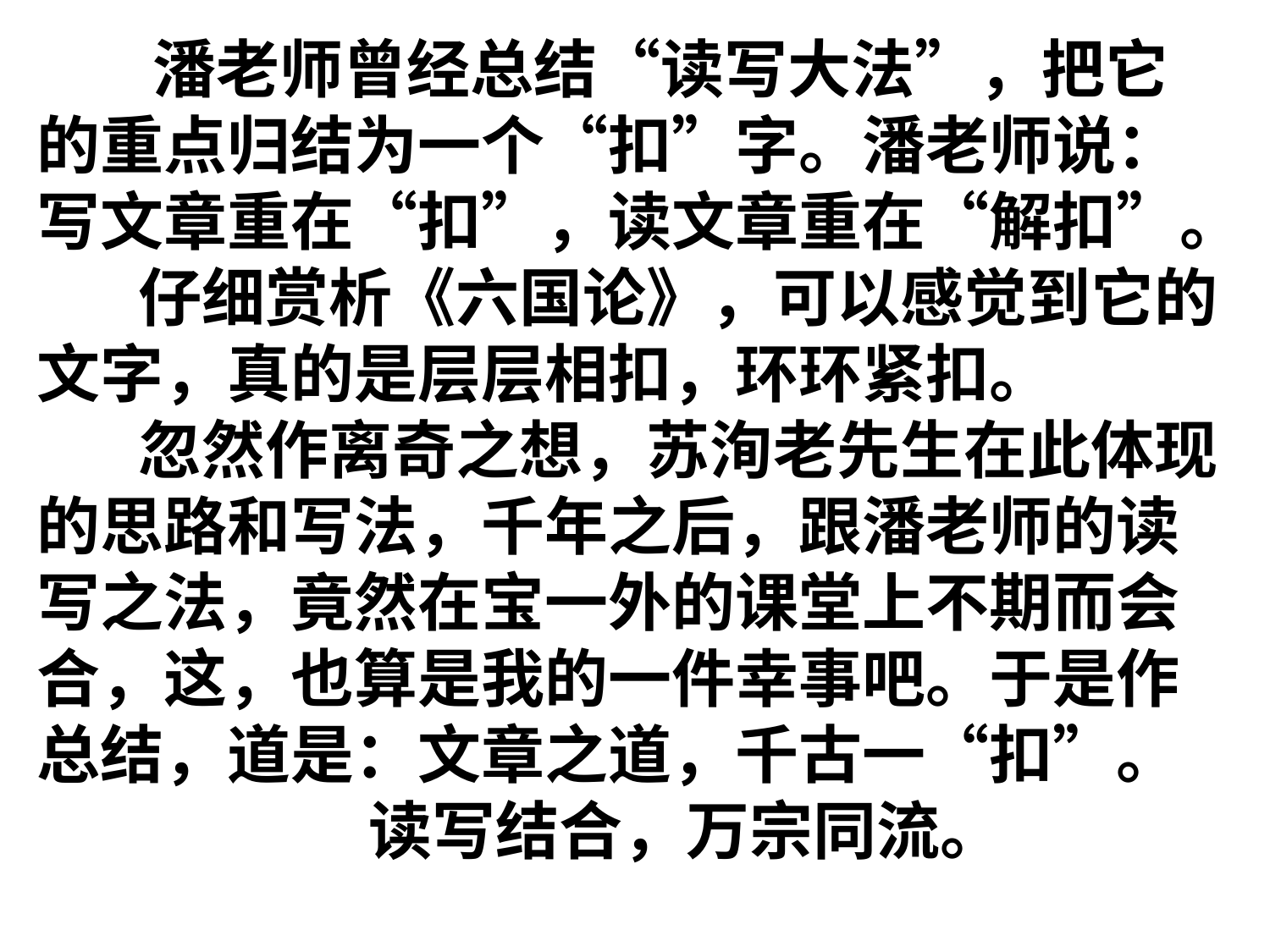

潘老师曾经总结“读写大法”，把它的重点归结为一个“扣”字。潘老师说：写文章重在“扣”，读文章重在“解扣”。
      仔细赏析《六国论》，可以感觉到它的文字，真的是层层相扣，环环紧扣。
      忽然作离奇之想，苏洵老先生在此体现的思路和写法，千年之后，跟潘老师的读写之法，竟然在宝一外的课堂上不期而会合，这，也算是我的一件幸事吧。于是作总结，道是：文章之道，千古一“扣”。
                      读写结合，万宗同流。